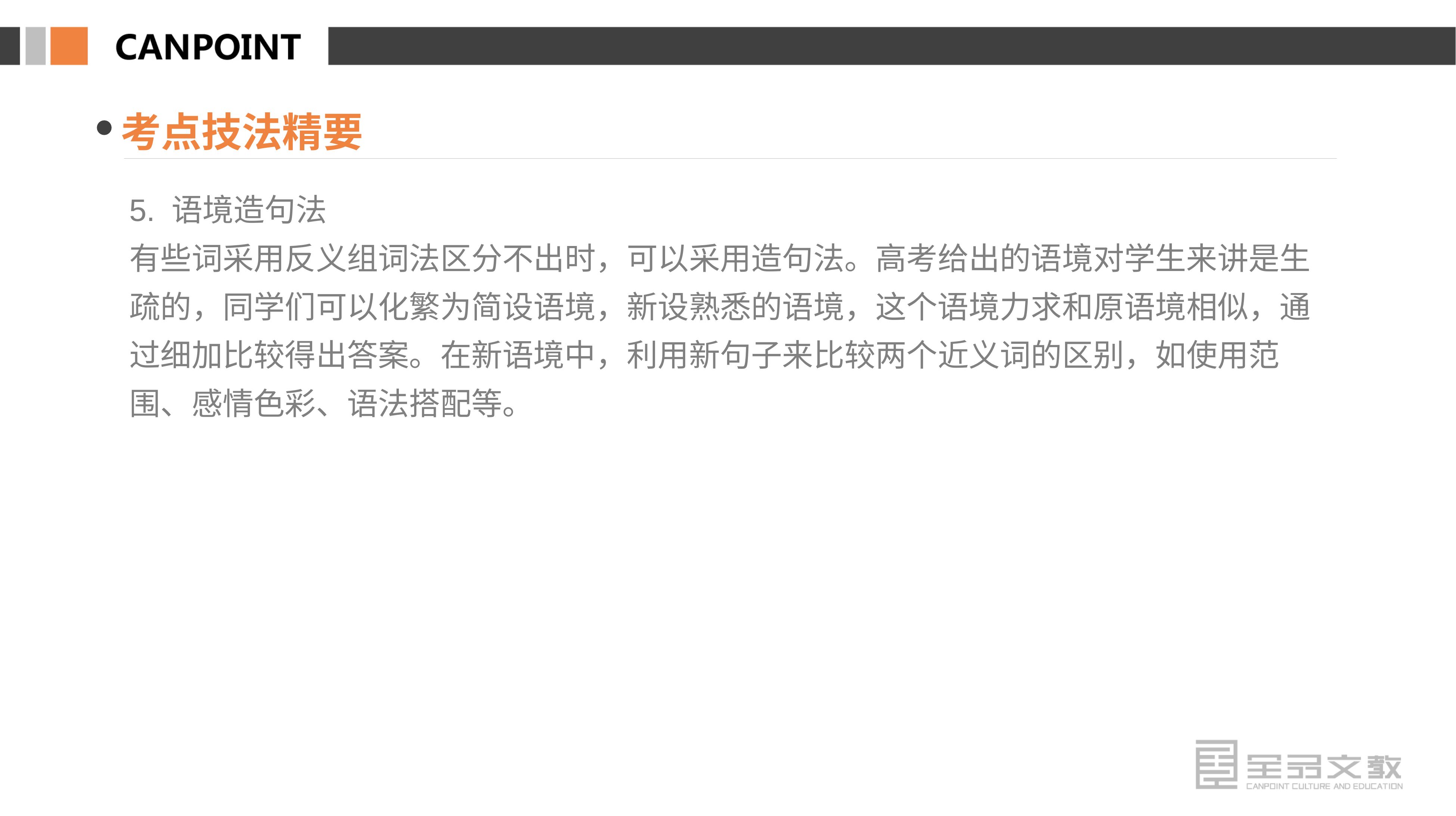

考点技法精要

5. 语境造句法
有些词采用反义组词法区分不出时，可以采用造句法。高考给出的语境对学生来讲是生疏的，同学们可以化繁为简设语境，新设熟悉的语境，这个语境力求和原语境相似，通过细加比较得出答案。在新语境中，利用新句子来比较两个近义词的区别，如使用范围、感情色彩、语法搭配等。